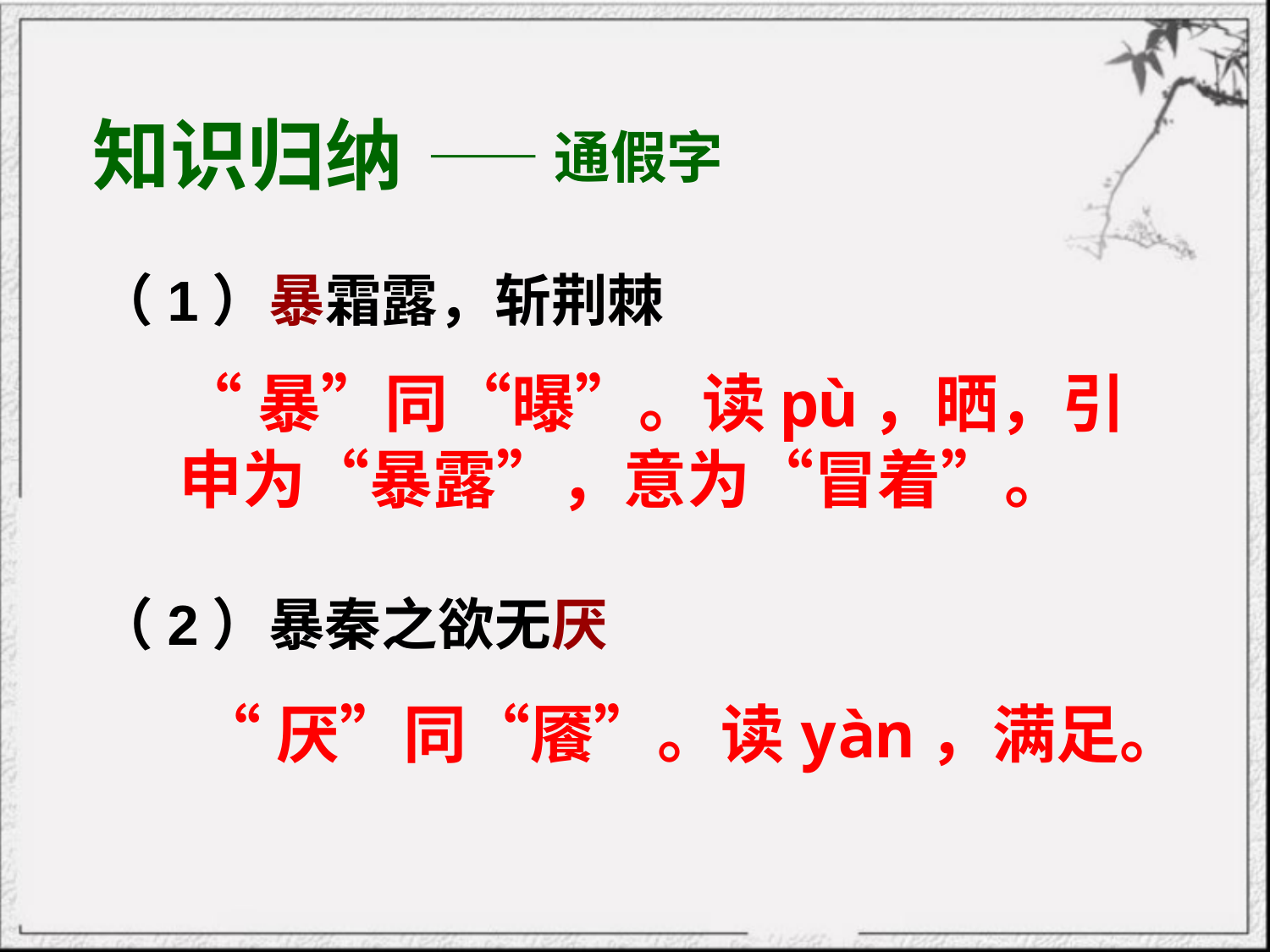

知识归纳
——通假字
（1）暴霜露，斩荆棘

（2）暴秦之欲无厌

“暴”同“曝”。读pù，晒，引申为“暴露”，意为“冒着”。
“厌”同“餍”。读yàn，满足。